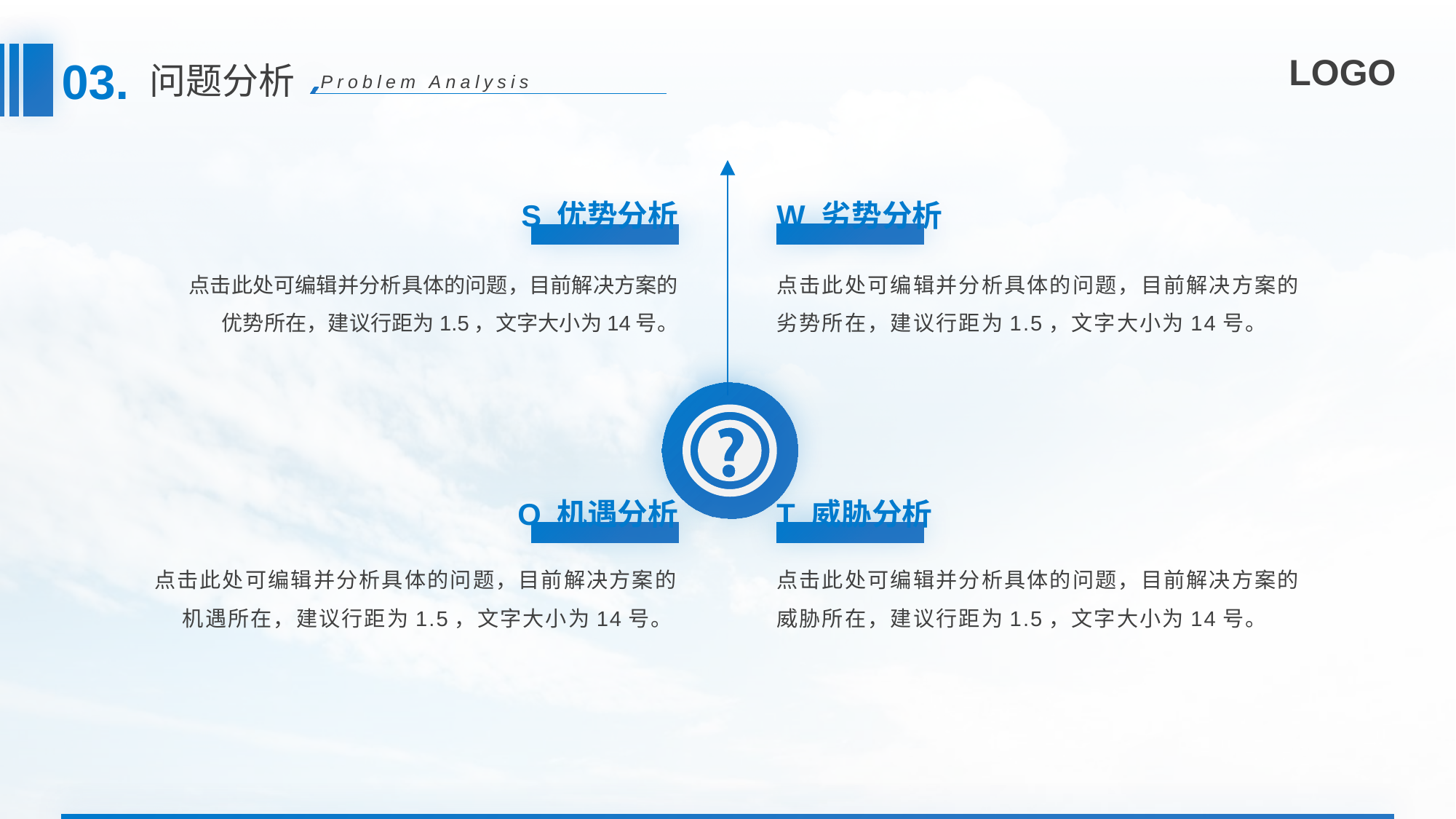

03.
问题分析
Problem Analysis

S 优势分析
W 劣势分析

点击此处可编辑并分析具体的问题，目前解决方案的优势所在，建议行距为1.5，文字大小为14号。
点击此处可编辑并分析具体的问题，目前解决方案的劣势所在，建议行距为1.5，文字大小为14号。

O 机遇分析
T 威胁分析

点击此处可编辑并分析具体的问题，目前解决方案的机遇所在，建议行距为1.5，文字大小为14号。
点击此处可编辑并分析具体的问题，目前解决方案的威胁所在，建议行距为1.5，文字大小为14号。